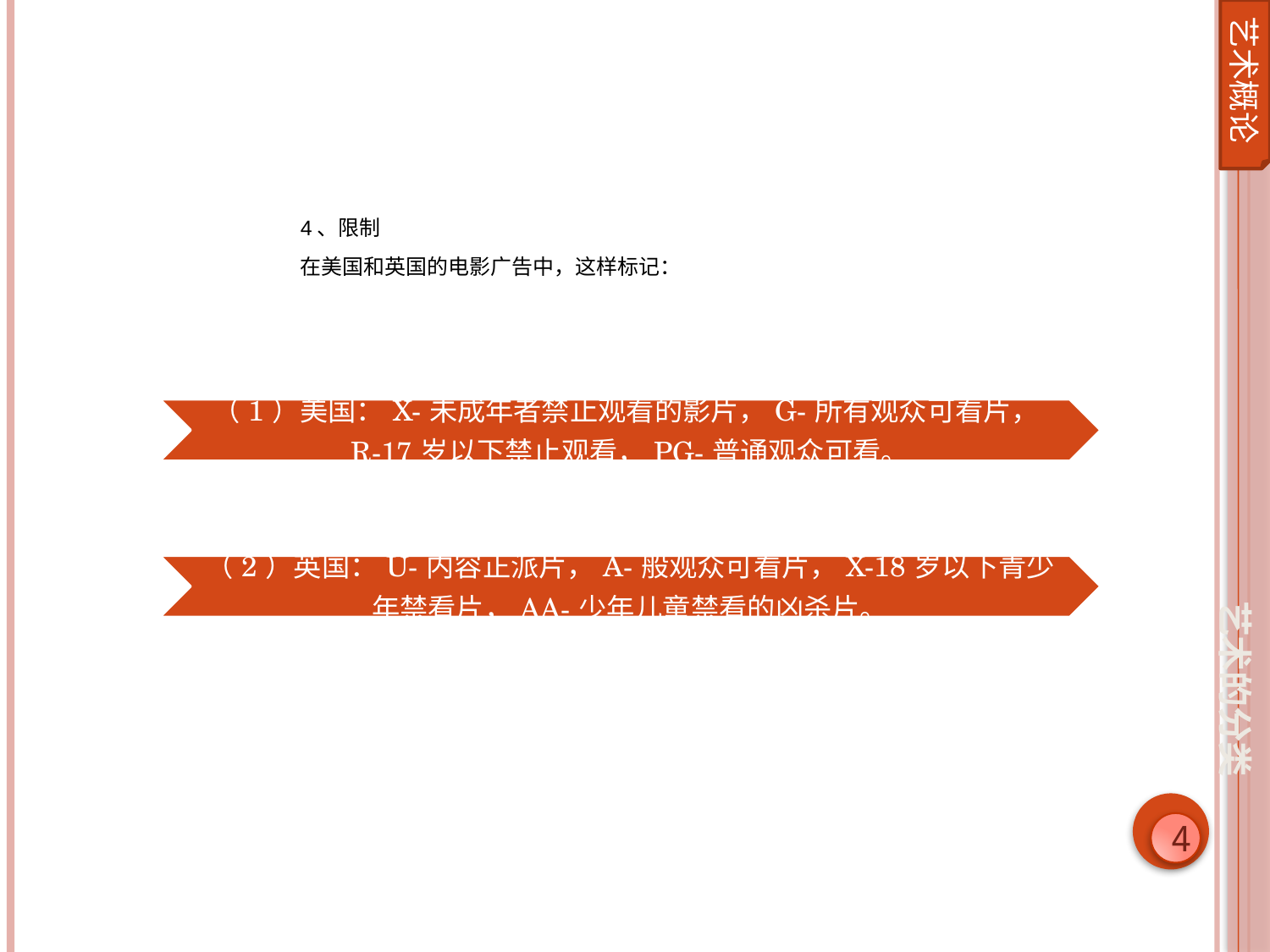

艺术概论
4、限制
在美国和英国的电影广告中，这样标记：

（1）美国：X-未成年者禁止观看的影片，G-所有观众可看片，R-17岁以下禁止观看，PG-普通观众可看。
（2）英国：U-内容正派片，A-般观众可看片，X-18岁以下青少年禁看片，AA-少年儿童禁看的凶杀片。
艺术的分类
4